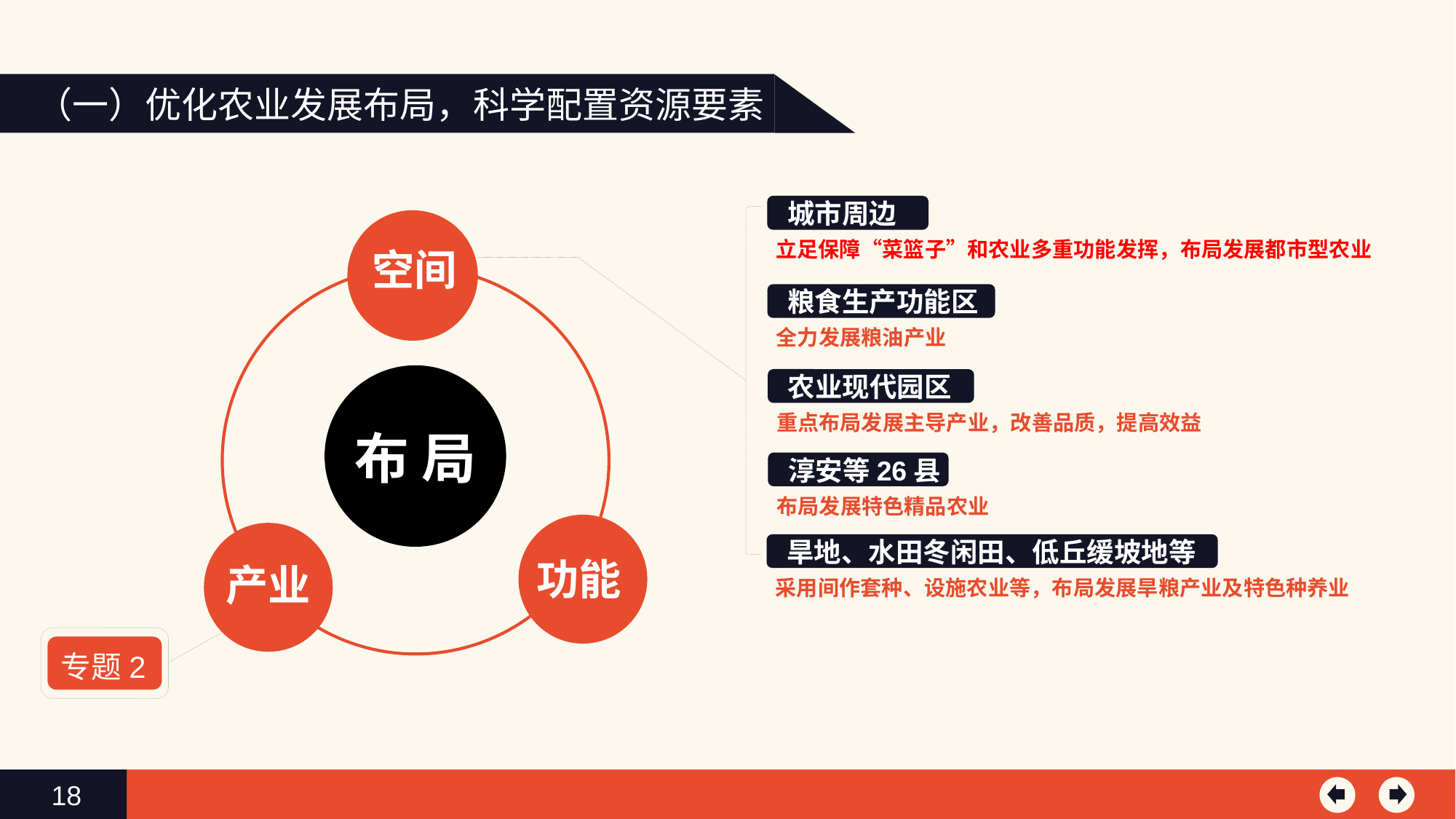

（一）优化农业发展布局，科学配置资源要素
城市周边

立足保障“菜篮子”和农业多重功能发挥，布局发展都市型农业

粮食生产功能区

全力发展粮油产业
农业现代园区

重点布局发展主导产业，改善品质，提高效益
淳安等26县

布局发展特色精品农业
旱地、水田冬闲田、低丘缓坡地等

采用间作套种、设施农业等，布局发展旱粮产业及特色种养业

空间

布 局

功能
产业

专题2
18